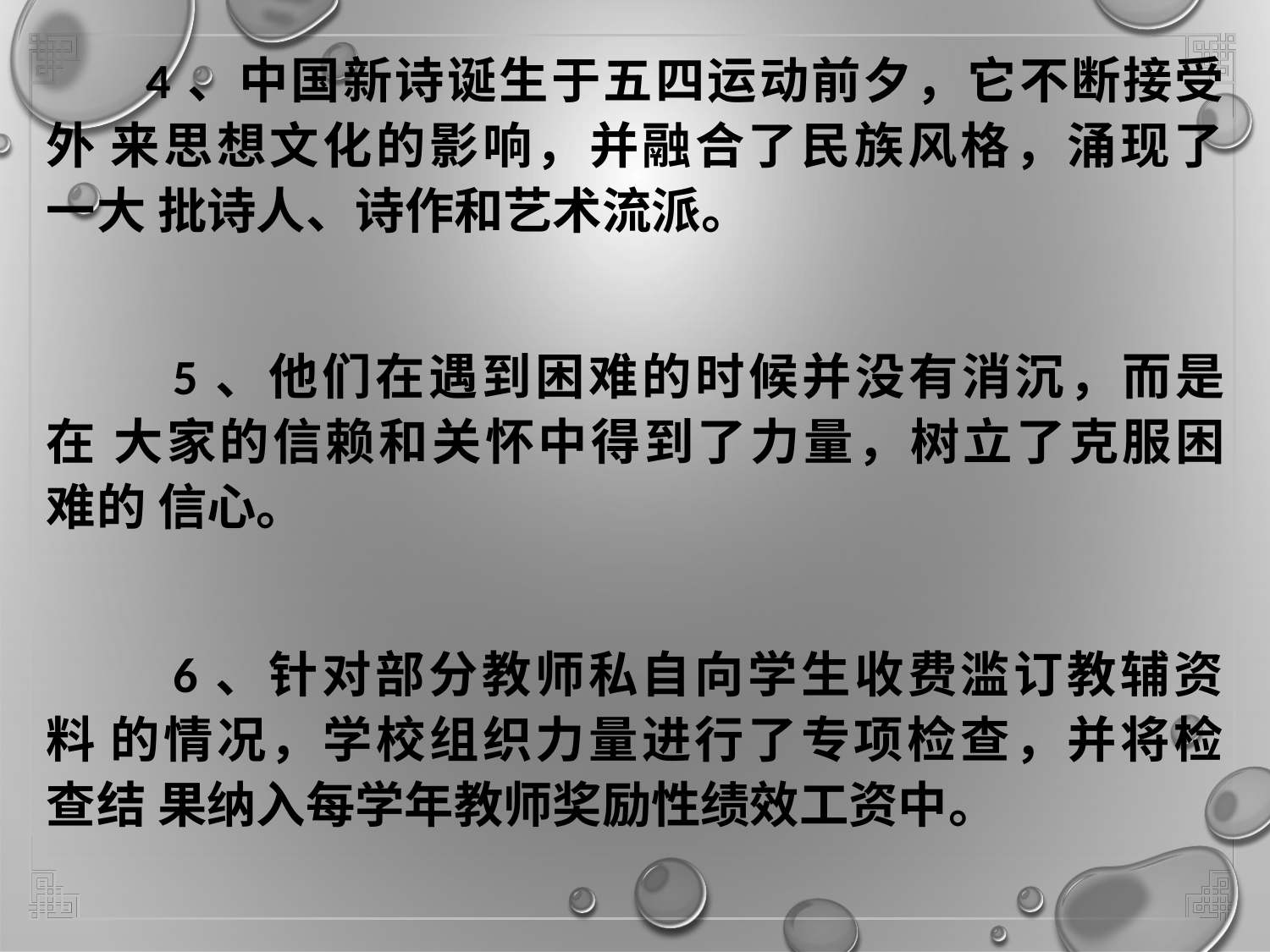

# 4、中国新诗诞生于五四运动前夕，它不断接受外 来思想文化的影响，并融合了民族风格，涌现了一大 批诗人、诗作和艺术流派。
5、他们在遇到困难的时候并没有消沉，而是在 大家的信赖和关怀中得到了力量，树立了克服困难的 信心。

6、针对部分教师私自向学生收费滥订教辅资料 的情况，学校组织力量进行了专项检查，并将检查结 果纳入每学年教师奖励性绩效工资中。